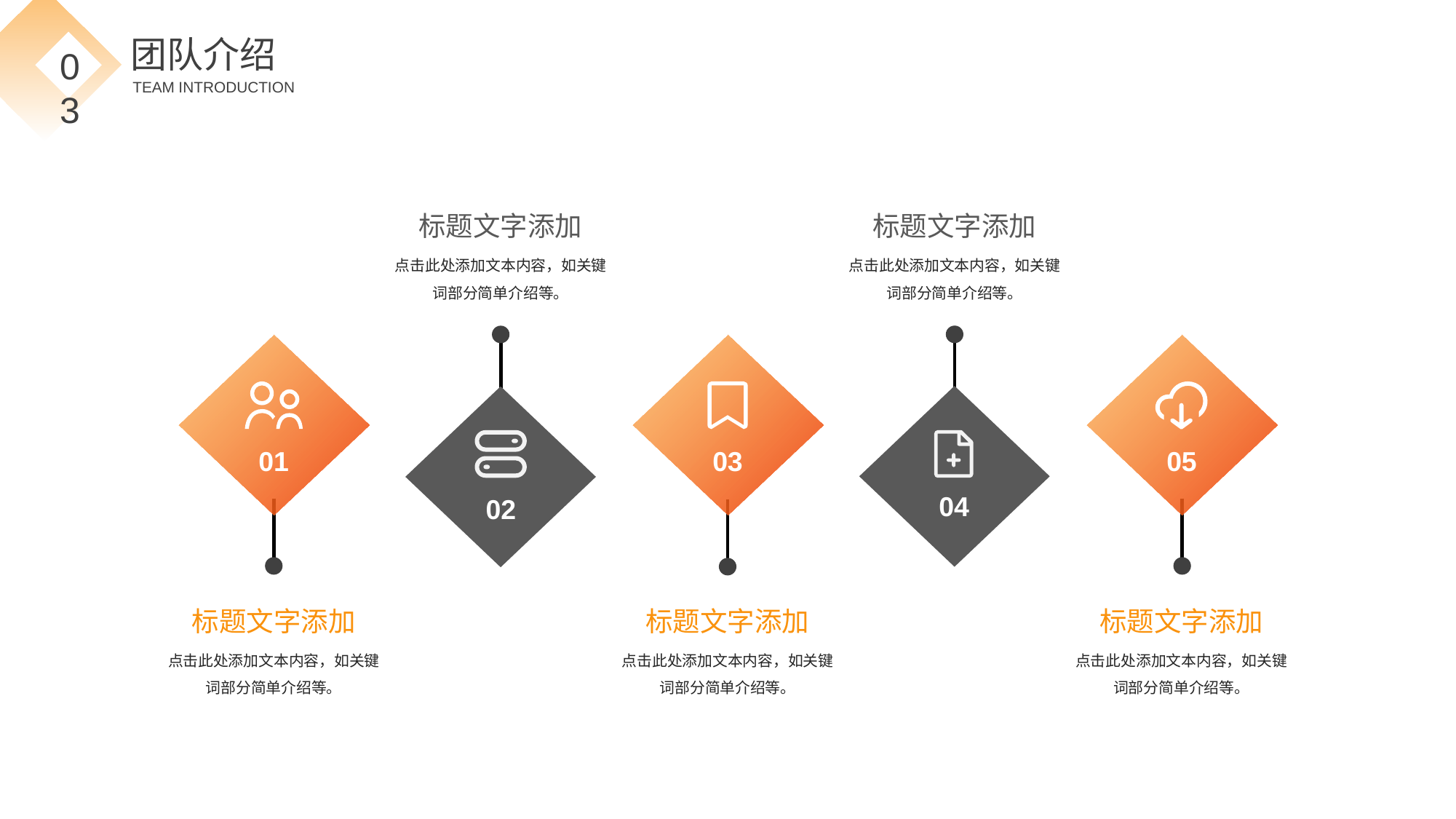

团队介绍

03
TEAM INTRODUCTION
标题文字添加
点击此处添加文本内容，如关键词部分简单介绍等。

04
标题文字添加
点击此处添加文本内容，如关键词部分简单介绍等。

02

01

标题文字添加
点击此处添加文本内容，如关键词部分简单介绍等。

05

标题文字添加
点击此处添加文本内容，如关键词部分简单介绍等。

03

标题文字添加
点击此处添加文本内容，如关键词部分简单介绍等。